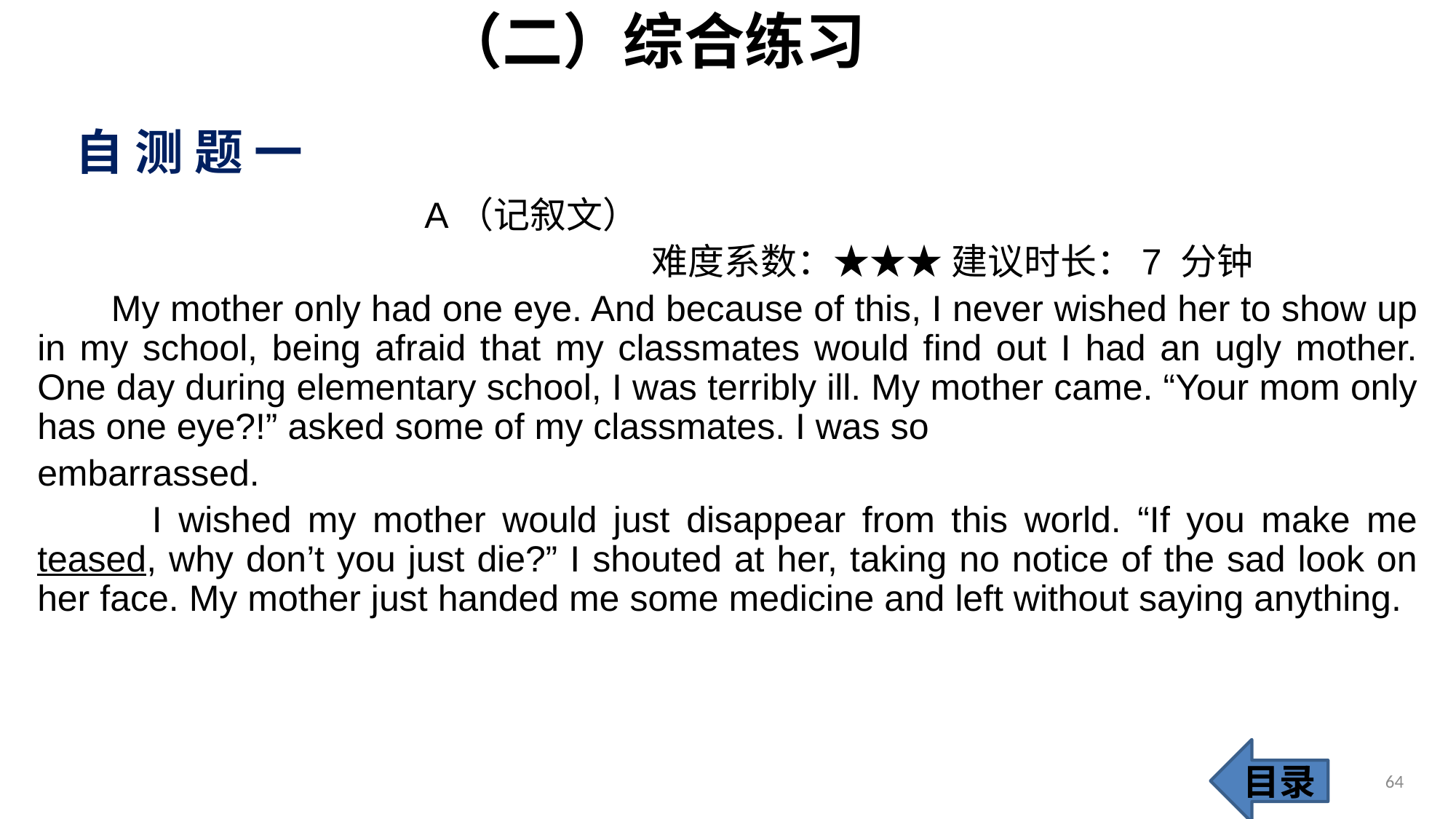

（二）综合练习
# 自 测 题 一
                                      A（记叙文）
                                                                          难度系数：★★★ 建议时长：7 分钟
       My mother only had one eye. And because of this, I never wished her to show up in my school, being afraid that my classmates would find out I had an ugly mother. One day during elementary school, I was terribly ill. My mother came. “Your mom only has one eye?!” asked some of my classmates. I was so
embarrassed.
       I wished my mother would just disappear from this world. “If you make me teased, why don’t you just die?” I shouted at her, taking no notice of the sad look on her face. My mother just handed me some medicine and left without saying anything.

目录
64